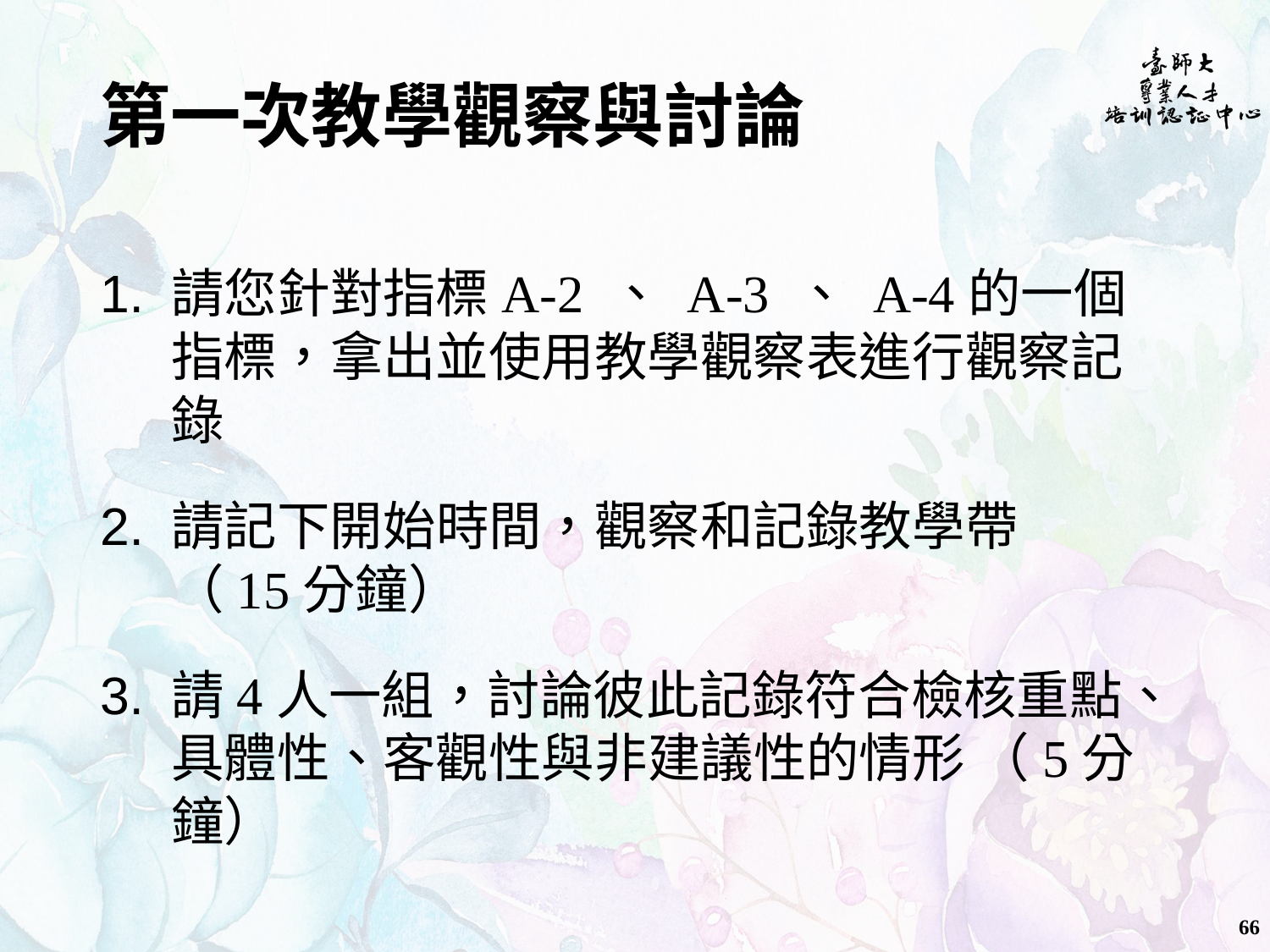

# 第一次教學觀察與討論
請您針對指標A-2 、 A-3 、 A-4的一個指標，拿出並使用教學觀察表進行觀察記錄
請記下開始時間，觀察和記錄教學帶
（15分鐘）
請4人一組，討論彼此記錄符合檢核重點、具體性、客觀性與非建議性的情形 （5分鐘）

66